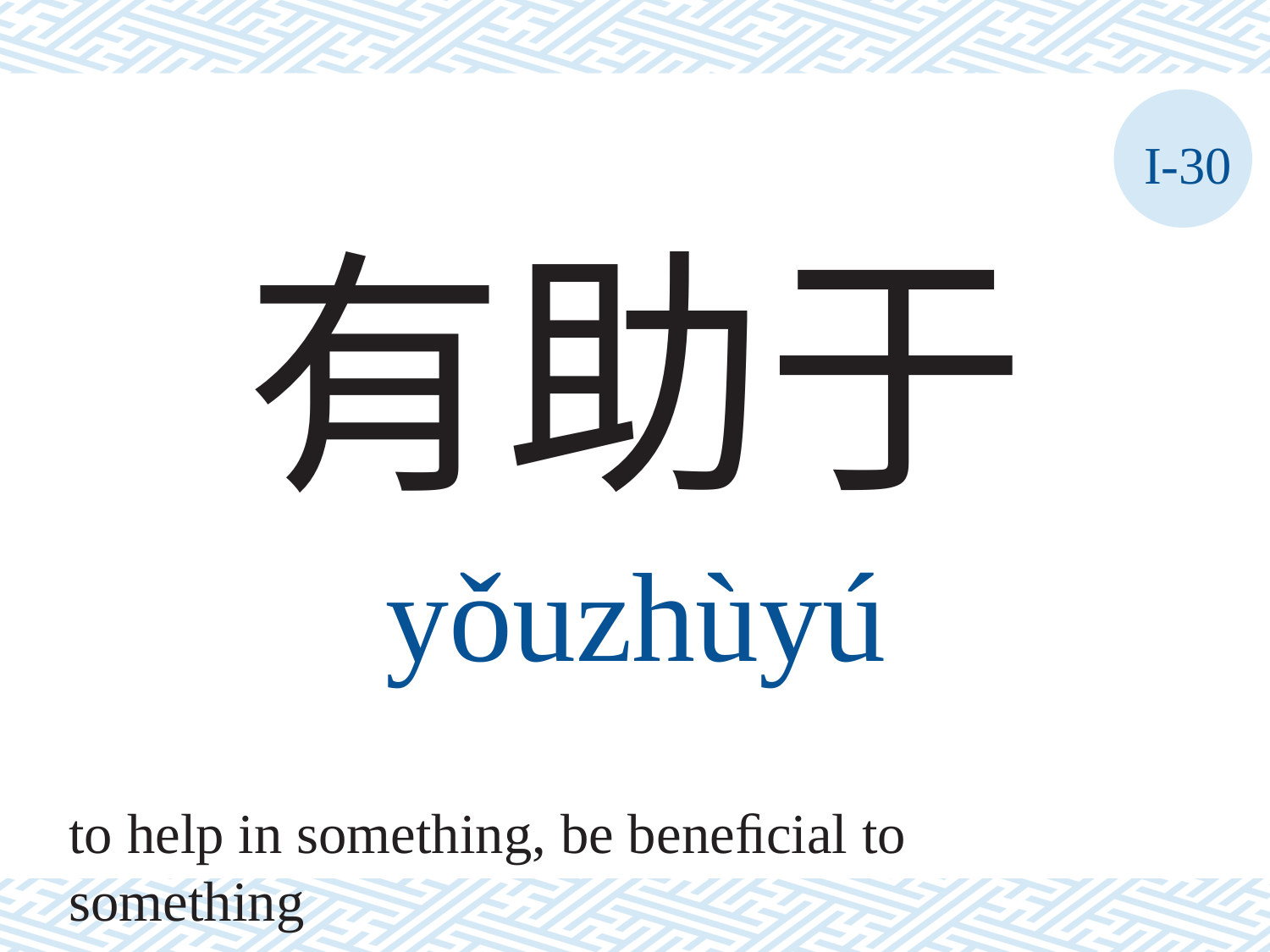

I-30
有助于
yǒuzhùyú
to help in something, be beneﬁcial to something